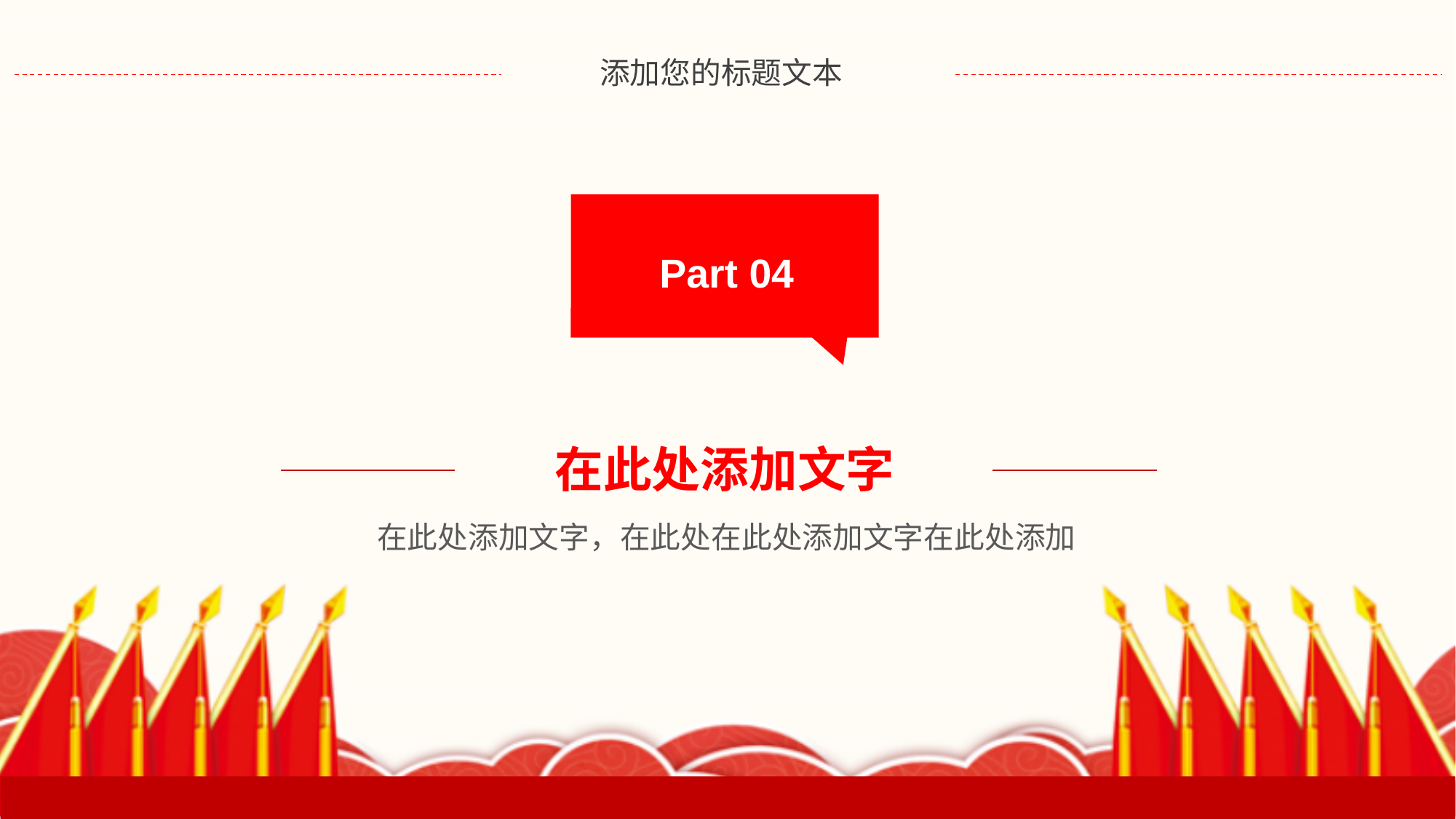

添加您的标题文本

Part 04
在此处添加文字
在此处添加文字，在此处在此处添加文字在此处添加